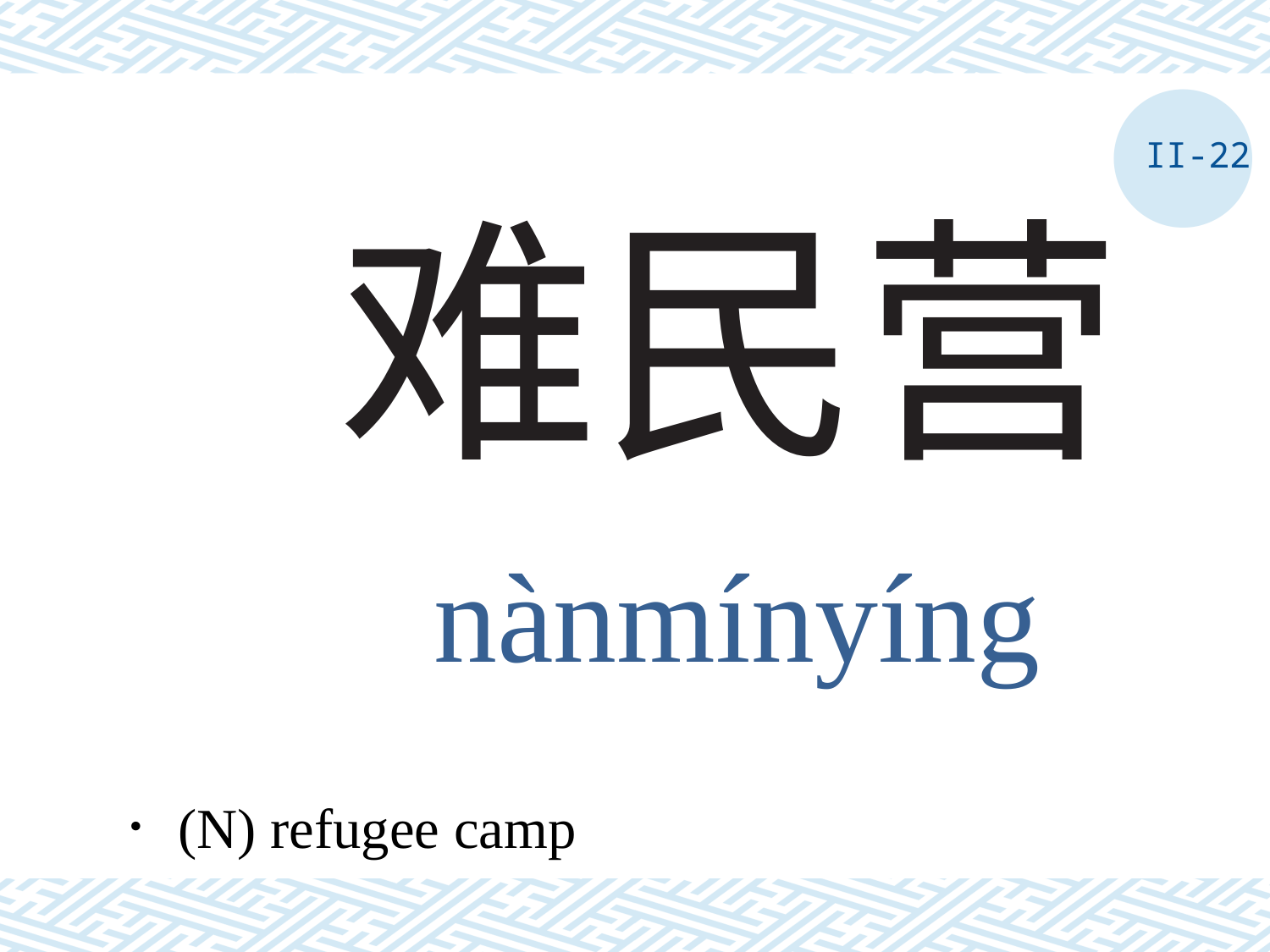

II-22

# 难民营
nànmínyíng
．(N) refugee camp